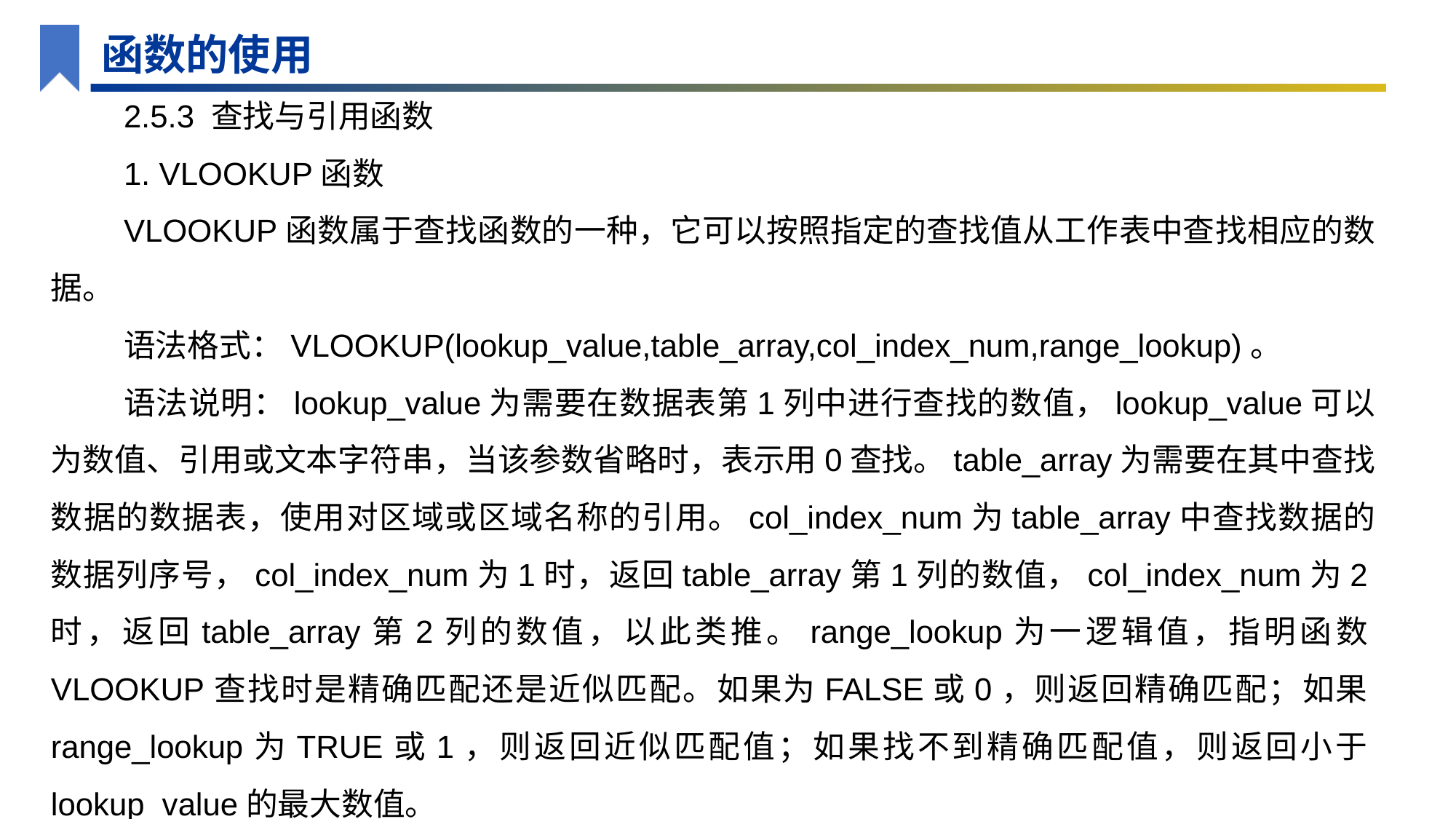

函数的使用
2.5.3 查找与引用函数
1. VLOOKUP函数
VLOOKUP函数属于查找函数的一种，它可以按照指定的查找值从工作表中查找相应的数据。
语法格式：VLOOKUP(lookup_value,table_array,col_index_num,range_lookup)。
语法说明：lookup_value为需要在数据表第1列中进行查找的数值，lookup_value可以为数值、引用或文本字符串，当该参数省略时，表示用0查找。table_array为需要在其中查找数据的数据表，使用对区域或区域名称的引用。col_index_num为table_array中查找数据的数据列序号，col_index_num为1时，返回table_array第1列的数值，col_index_num为2时，返回table_array第2列的数值，以此类推。range_lookup为一逻辑值，指明函数VLOOKUP查找时是精确匹配还是近似匹配。如果为FALSE或0，则返回精确匹配；如果range_lookup为TRUE或1，则返回近似匹配值；如果找不到精确匹配值，则返回小于lookup_value的最大数值。